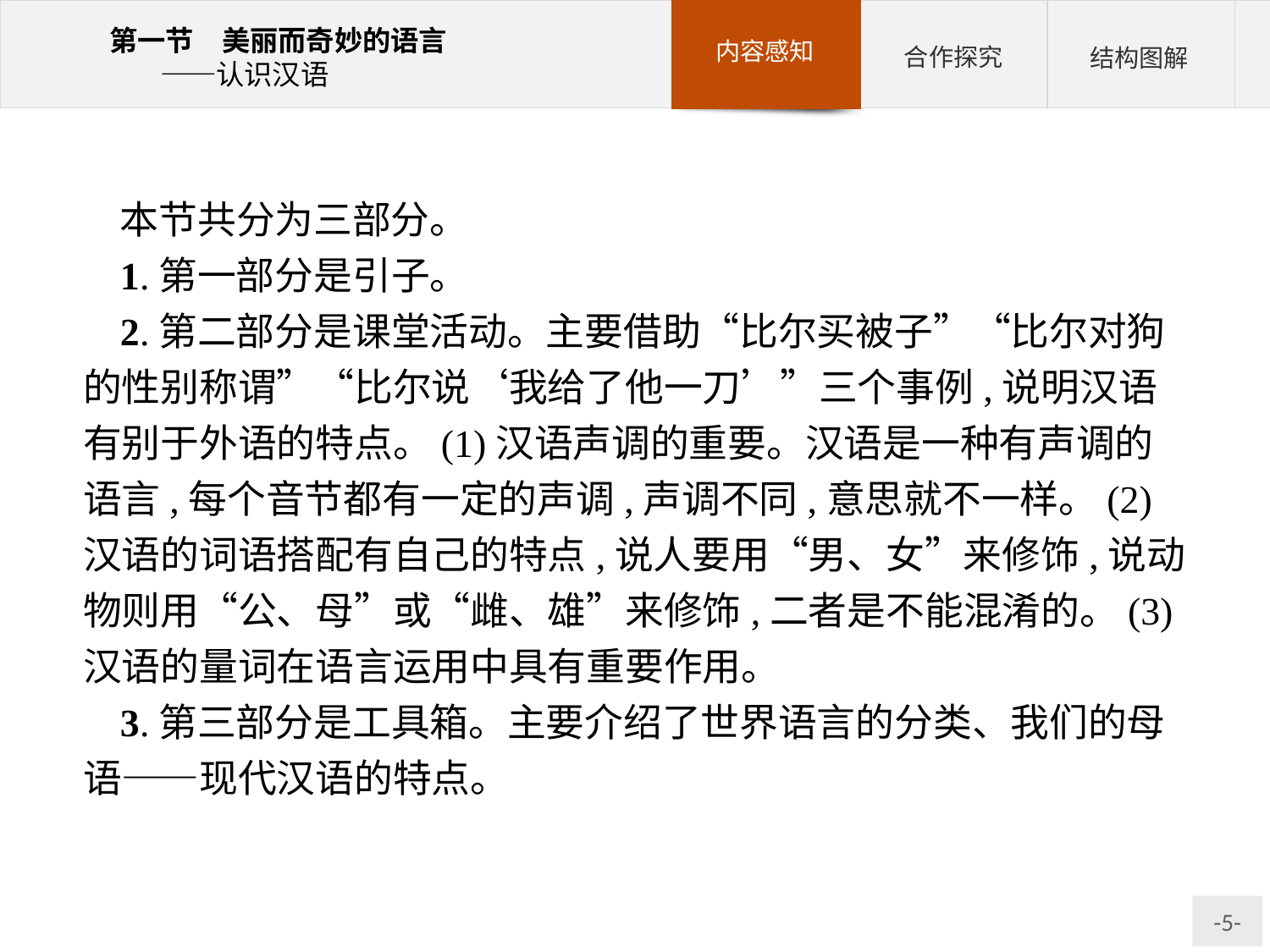

本节共分为三部分。
1.第一部分是引子。
2.第二部分是课堂活动。主要借助“比尔买被子”“比尔对狗的性别称谓”“比尔说‘我给了他一刀’”三个事例,说明汉语有别于外语的特点。(1)汉语声调的重要。汉语是一种有声调的语言,每个音节都有一定的声调,声调不同,意思就不一样。(2)汉语的词语搭配有自己的特点,说人要用“男、女”来修饰,说动物则用“公、母”或“雌、雄”来修饰,二者是不能混淆的。(3)汉语的量词在语言运用中具有重要作用。
3.第三部分是工具箱。主要介绍了世界语言的分类、我们的母语——现代汉语的特点。